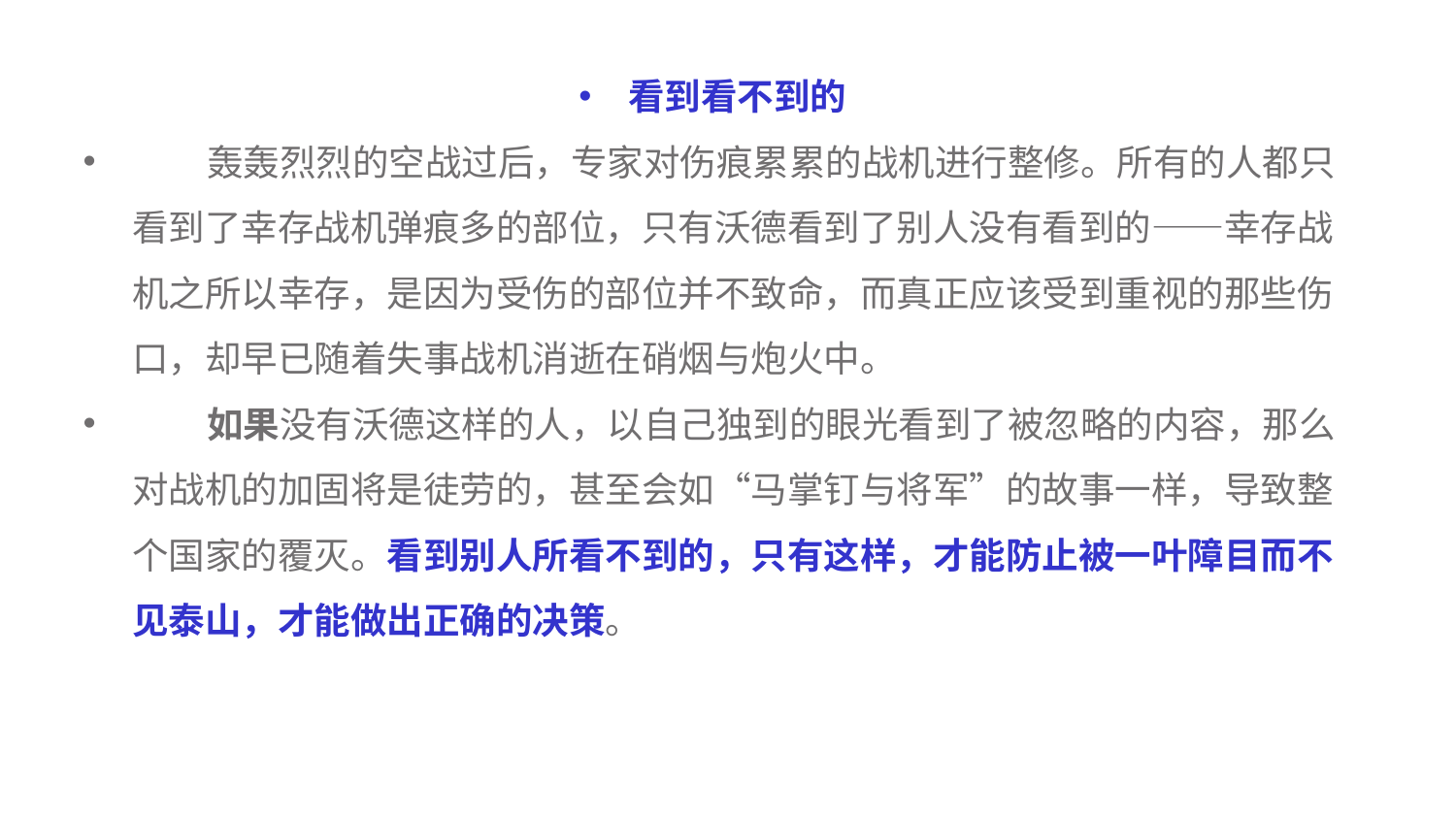

看到看不到的
        轰轰烈烈的空战过后，专家对伤痕累累的战机进行整修。所有的人都只看到了幸存战机弹痕多的部位，只有沃德看到了别人没有看到的——幸存战机之所以幸存，是因为受伤的部位并不致命，而真正应该受到重视的那些伤口，却早已随着失事战机消逝在硝烟与炮火中。
        如果没有沃德这样的人，以自己独到的眼光看到了被忽略的内容，那么对战机的加固将是徒劳的，甚至会如“马掌钉与将军”的故事一样，导致整个国家的覆灭。看到别人所看不到的，只有这样，才能防止被一叶障目而不见泰山，才能做出正确的决策。